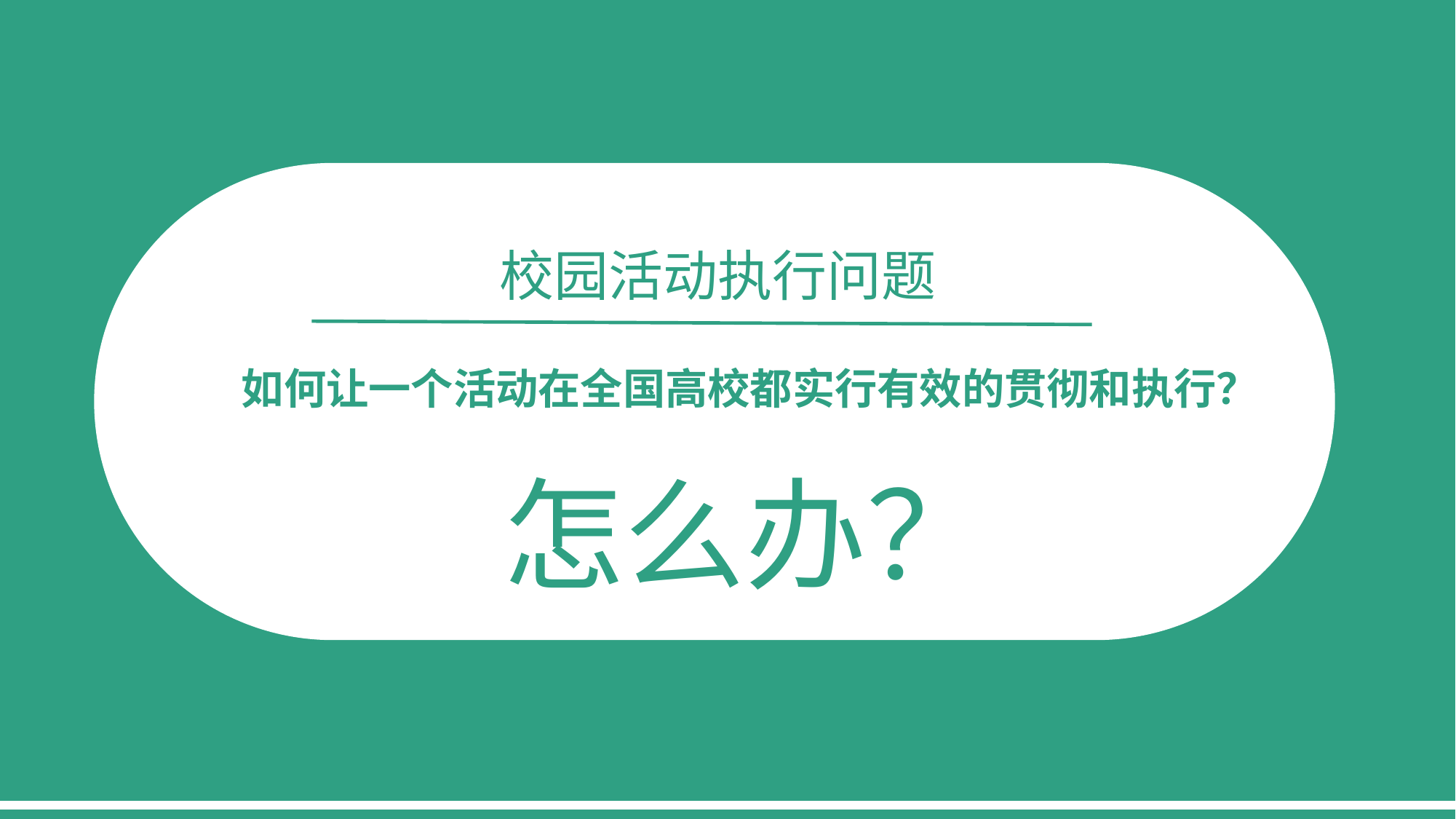

校园活动执行问题
如何让一个活动在全国高校都实行有效的贯彻和执行？
怎么办？